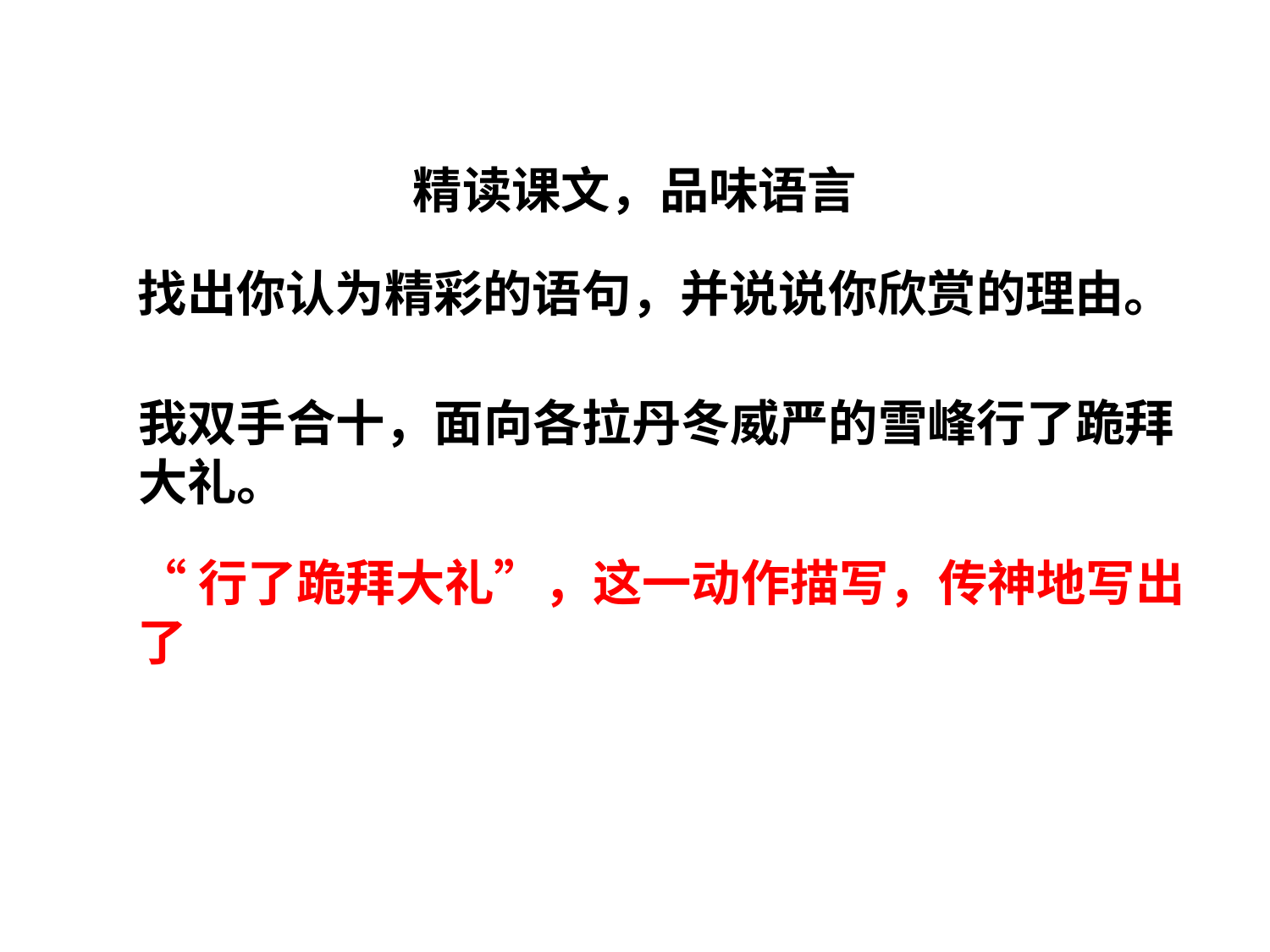

精读课文，品味语言
找出你认为精彩的语句，并说说你欣赏的理由。
我双手合十，面向各拉丹冬威严的雪峰行了跪拜大礼。
“行了跪拜大礼”，这一动作描写，传神地写出了